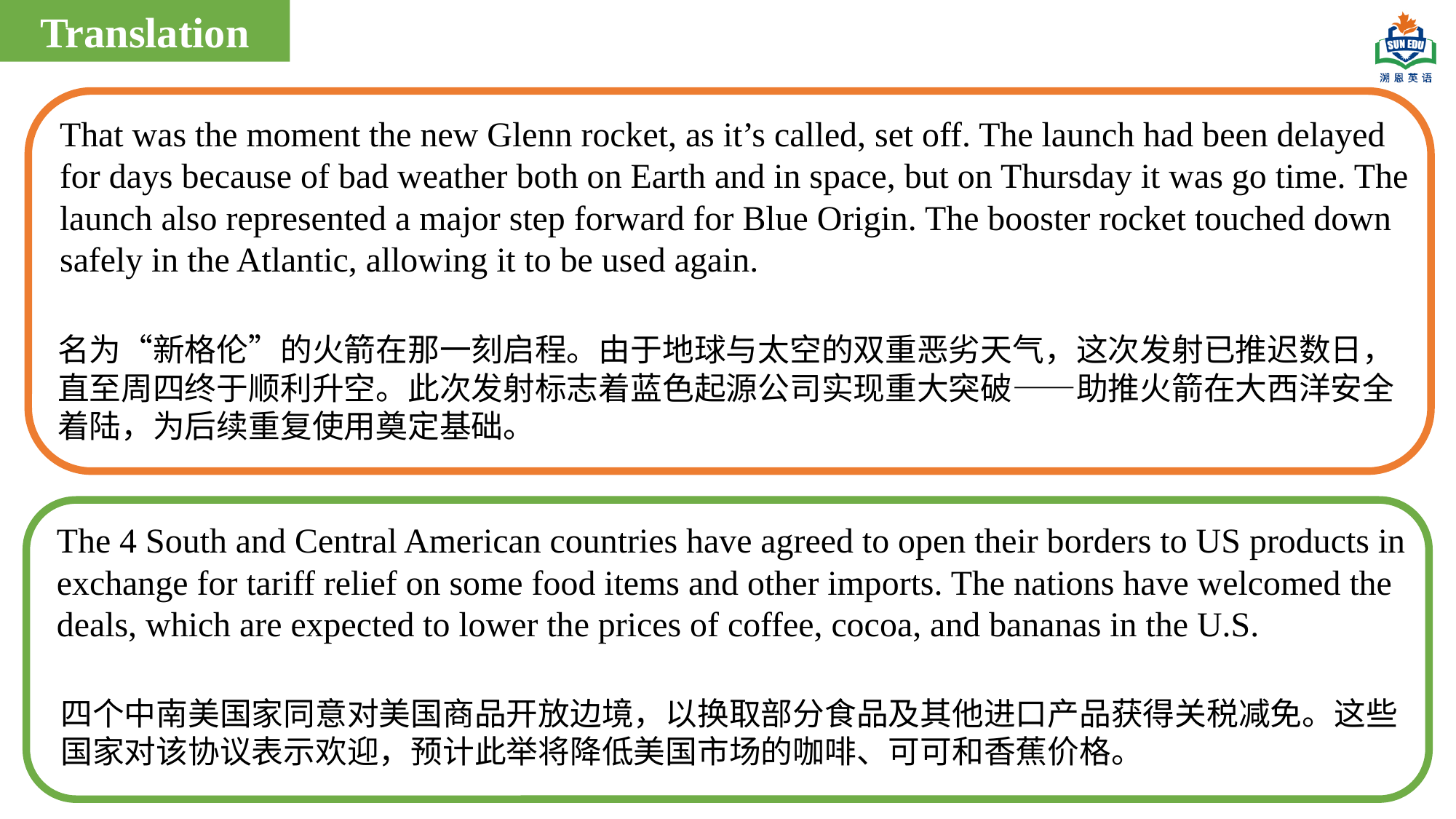

Translation

That was the moment the new Glenn rocket, as it’s called, set off. The launch had been delayed for days because of bad weather both on Earth and in space, but on Thursday it was go time. The launch also represented a major step forward for Blue Origin. The booster rocket touched down safely in the Atlantic, allowing it to be used again.
名为“新格伦”的火箭在那一刻启程。由于地球与太空的双重恶劣天气，这次发射已推迟数日，直至周四终于顺利升空。此次发射标志着蓝色起源公司实现重大突破——助推火箭在大西洋安全着陆，为后续重复使用奠定基础。

The 4 South and Central American countries have agreed to open their borders to US products in exchange for tariff relief on some food items and other imports. The nations have welcomed the deals, which are expected to lower the prices of coffee, cocoa, and bananas in the U.S.
四个中南美国家同意对美国商品开放边境，以换取部分食品及其他进口产品获得关税减免。这些国家对该协议表示欢迎，预计此举将降低美国市场的咖啡、可可和香蕉价格。